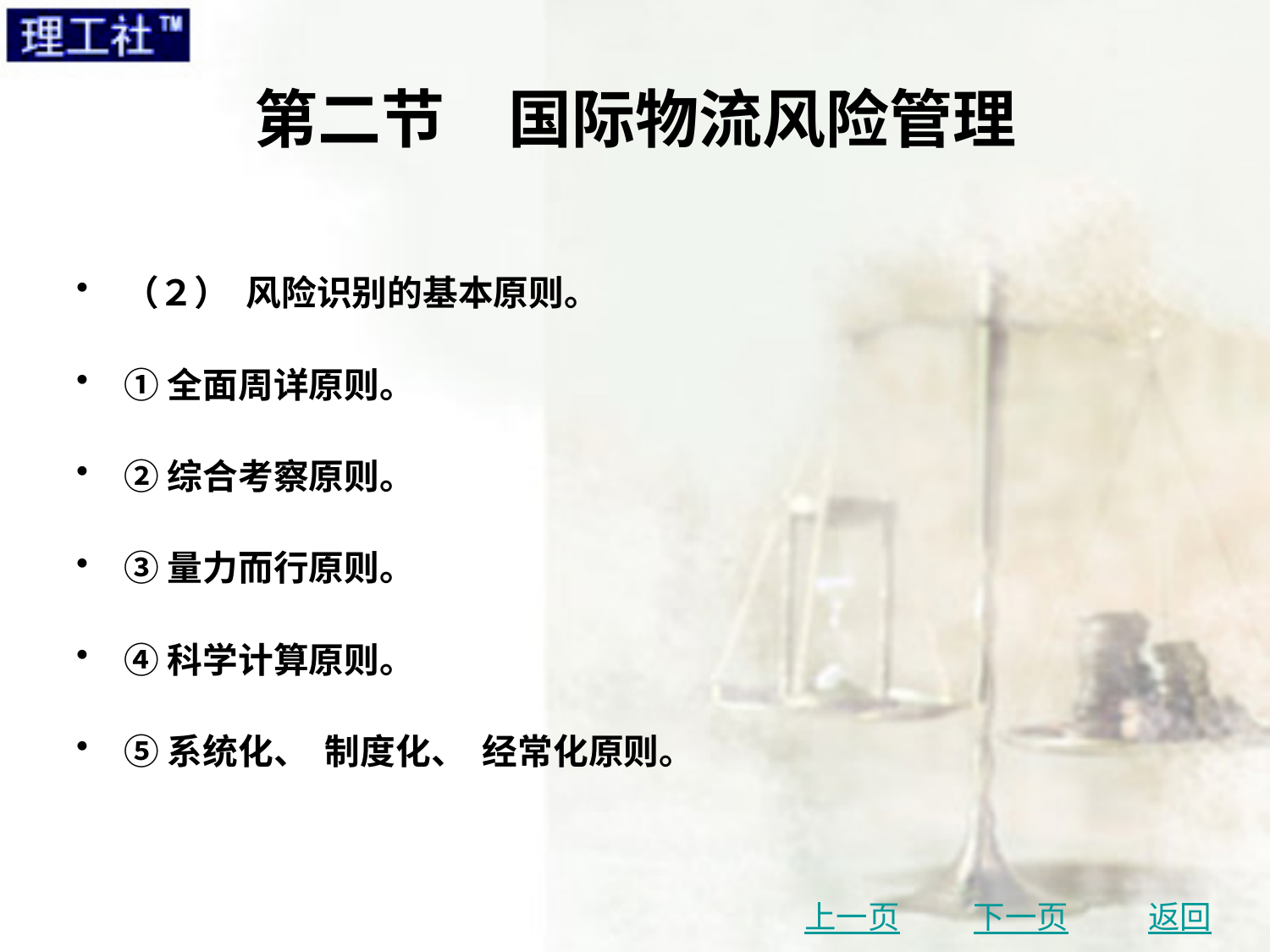

# 第二节　国际物流风险管理
（２）  风险识别的基本原则。
①全面周详原则。
②综合考察原则。
③量力而行原则。
④科学计算原则。
⑤系统化、  制度化、  经常化原则。

上一页
下一页
返回